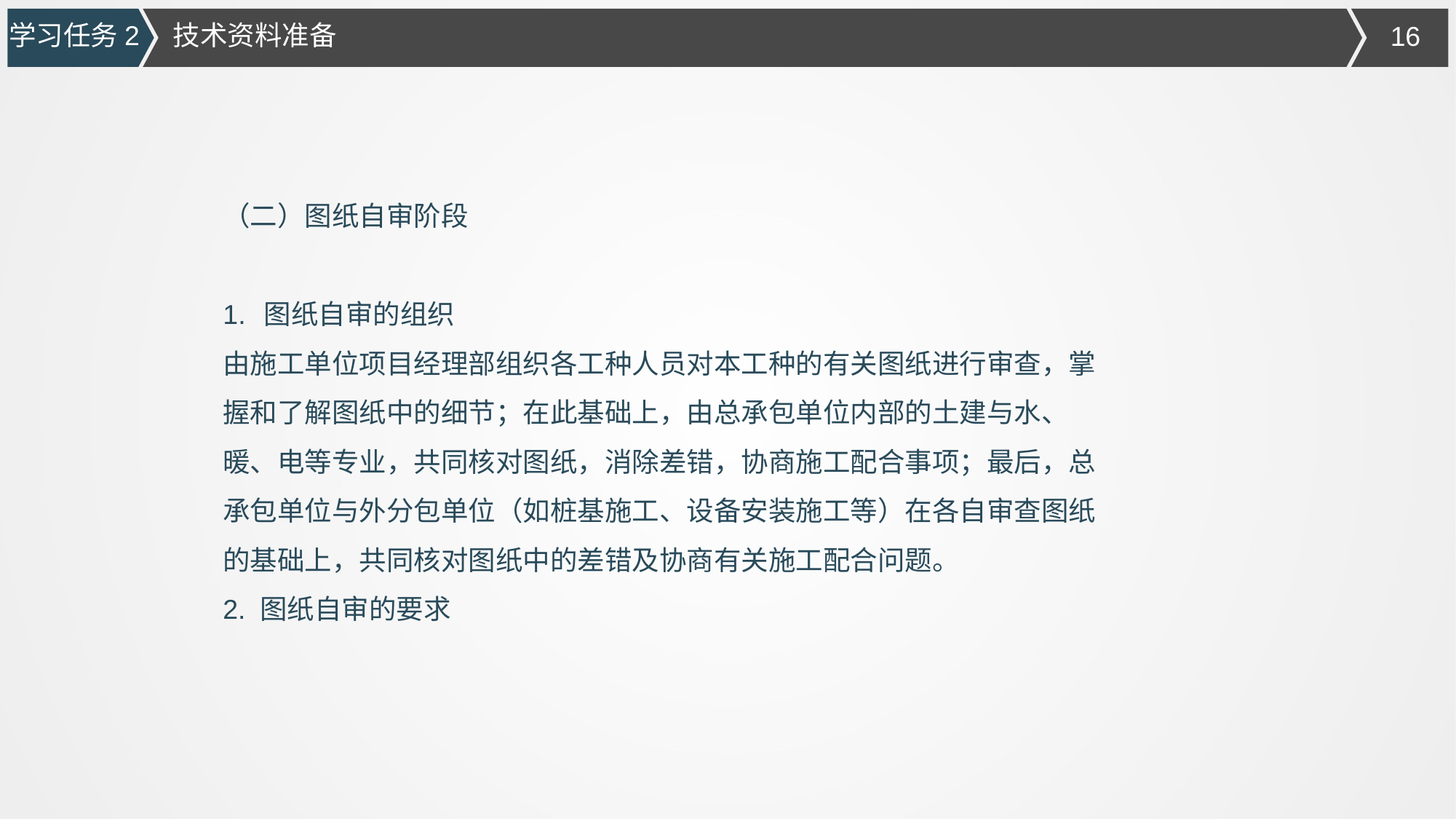

技术资料准备

学习任务2
（二）图纸自审阶段

图纸自审的组织
由施工单位项目经理部组织各工种人员对本工种的有关图纸进行审查，掌握和了解图纸中的细节；在此基础上，由总承包单位内部的土建与水、暖、电等专业，共同核对图纸，消除差错，协商施工配合事项；最后，总承包单位与外分包单位（如桩基施工、设备安装施工等）在各自审查图纸的基础上，共同核对图纸中的差错及协商有关施工配合问题。
2. 图纸自审的要求